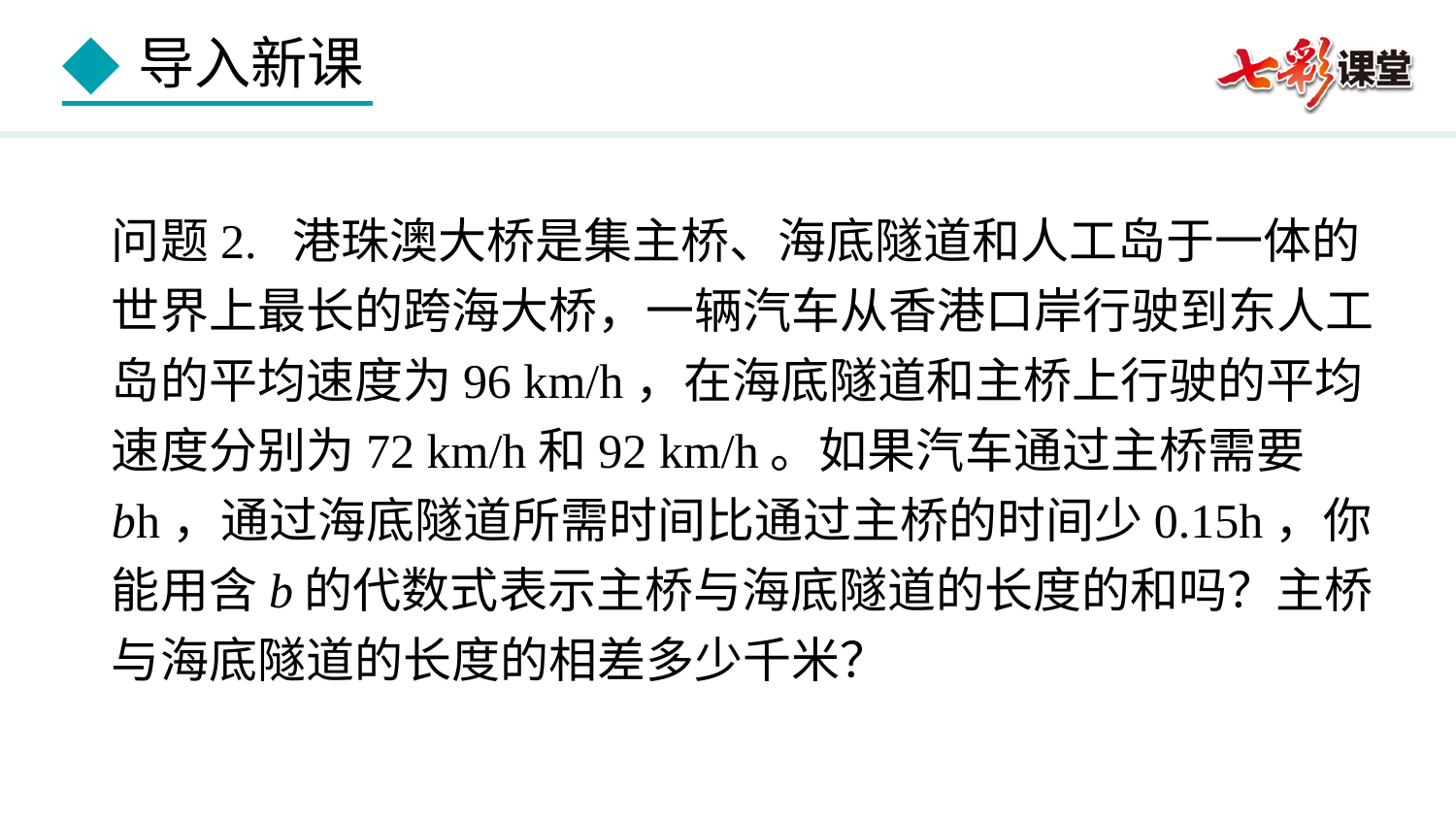

问题2.  港珠澳大桥是集主桥、海底隧道和人工岛于一体的世界上最长的跨海大桥，一辆汽车从香港口岸行驶到东人工岛的平均速度为96 km/h，在海底隧道和主桥上行驶的平均速度分别为72 km/h和92 km/h。如果汽车通过主桥需要bh，通过海底隧道所需时间比通过主桥的时间少0.15h，你能用含b的代数式表示主桥与海底隧道的长度的和吗？主桥与海底隧道的长度的相差多少千米？